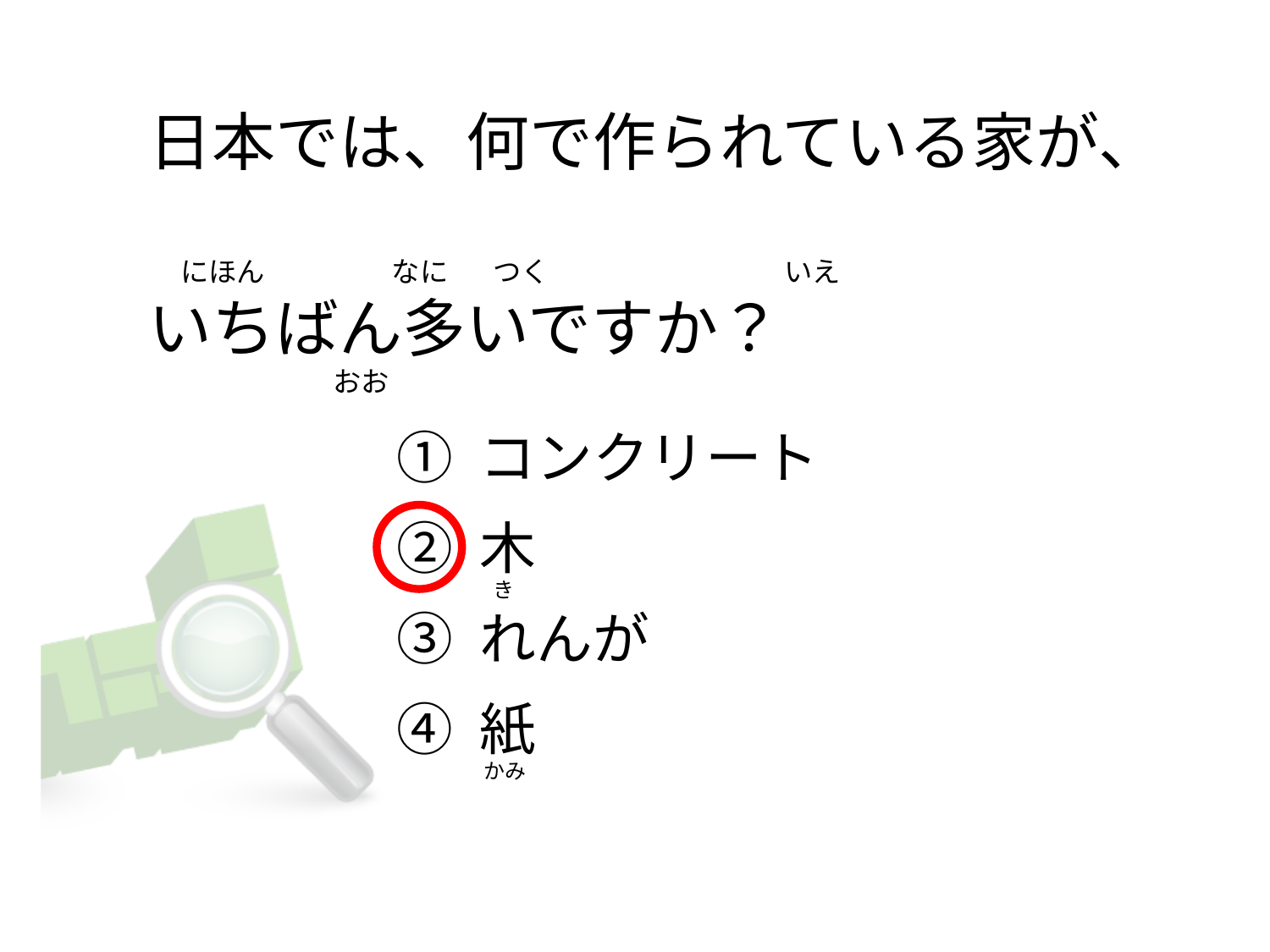

# 日本では、何で作られている家が、      にほん                    なに       つく                                     いえ いちばん多いですか？                              おお
① コンクリート
② 木
③ れんが
④ 紙

 き

かみ